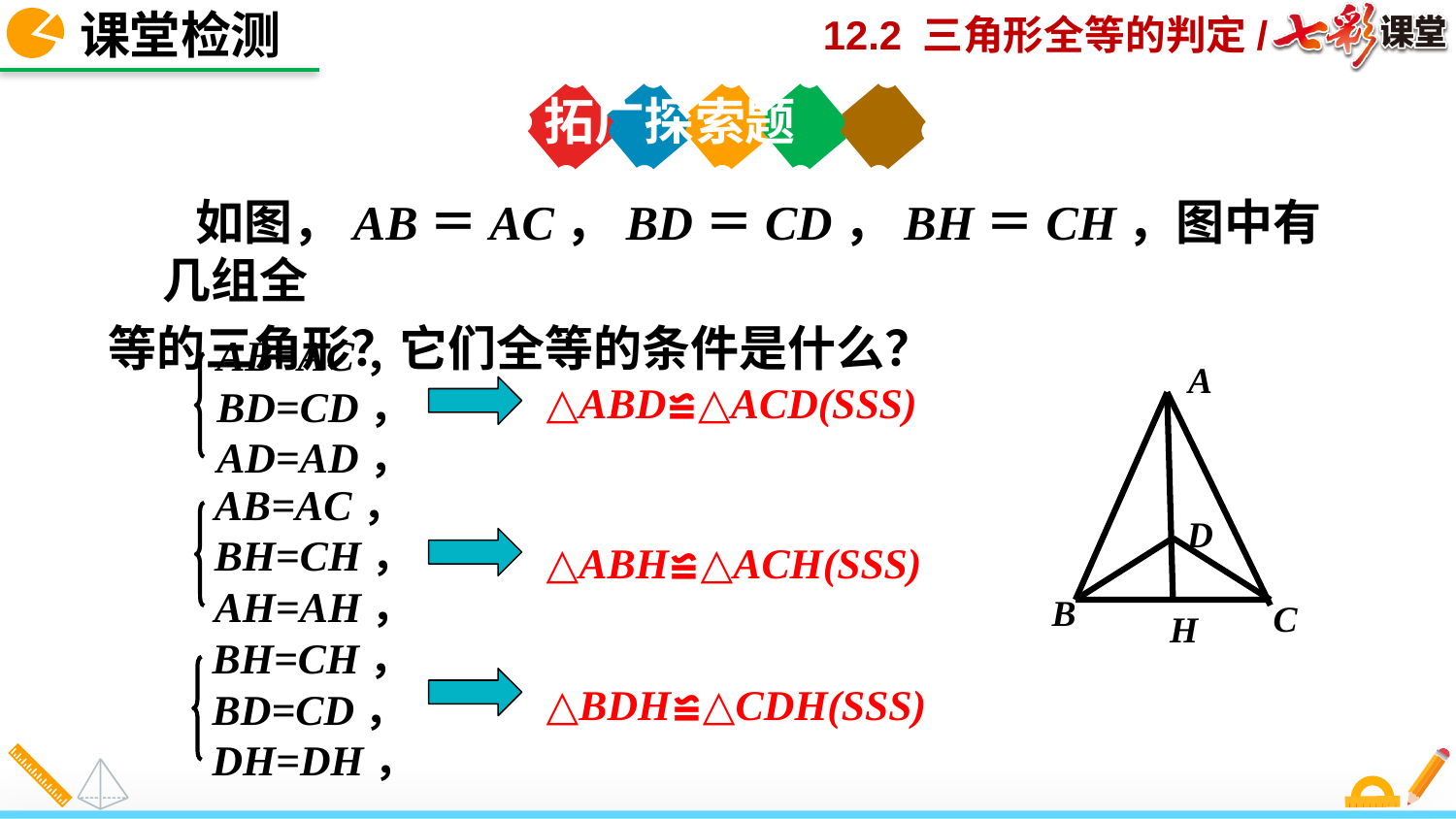

课堂检测

拓广探索题

       如图，AB＝AC，BD＝CD，BH＝CH，图中有几组全
等的三角形？它们全等的条件是什么？
AB=AC，
BD=CD，
AD=AD，

△ABD≌△ACD(SSS)
A

D

B
C
H

AB=AC，
BH=CH，
AH=AH，

△ABH≌△ACH(SSS)

BH=CH，
BD=CD，
DH=DH，

△BDH≌△CDH(SSS)